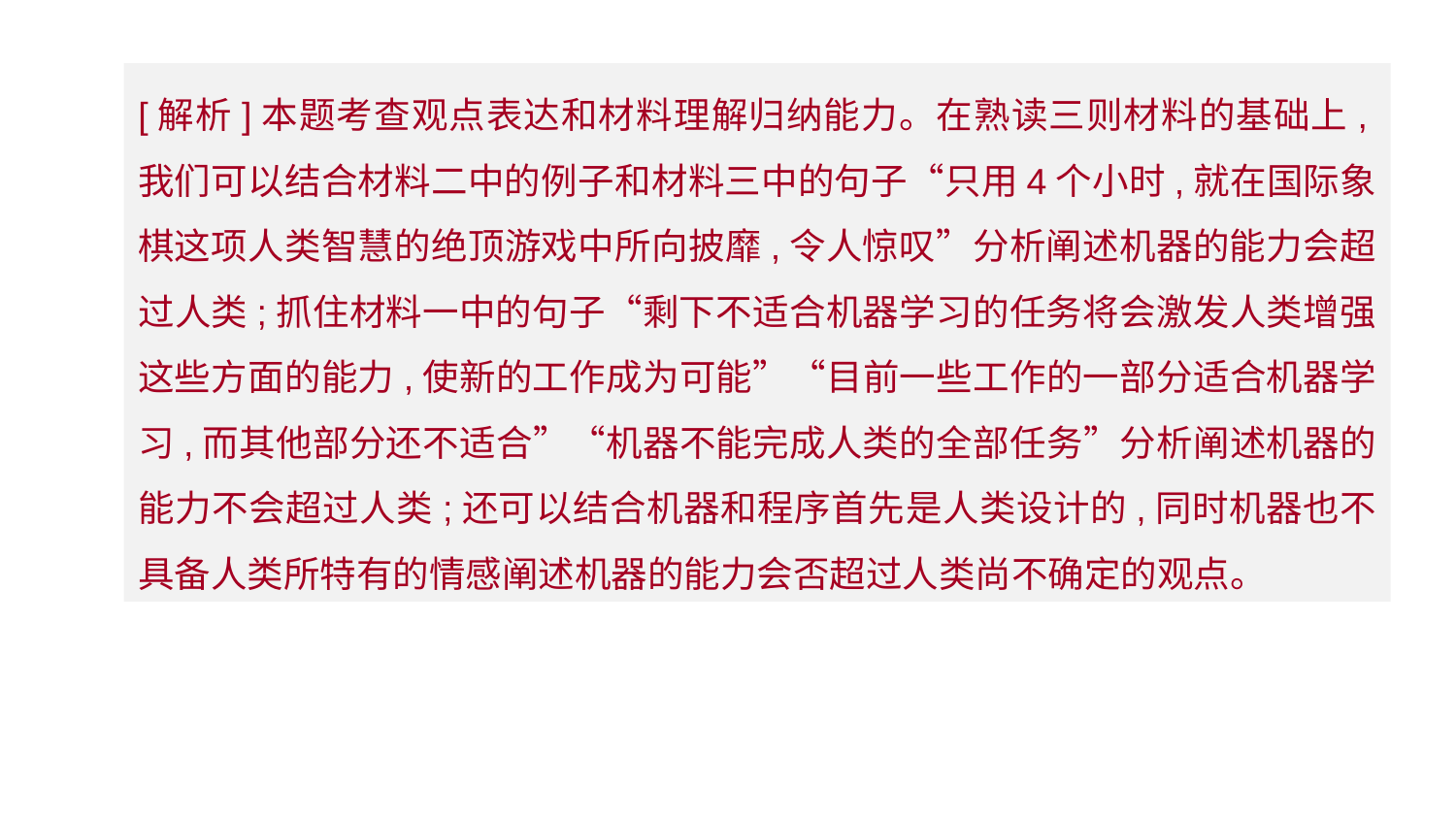

[解析]本题考查观点表达和材料理解归纳能力。在熟读三则材料的基础上,我们可以结合材料二中的例子和材料三中的句子“只用4个小时,就在国际象棋这项人类智慧的绝顶游戏中所向披靡,令人惊叹”分析阐述机器的能力会超过人类;抓住材料一中的句子“剩下不适合机器学习的任务将会激发人类增强这些方面的能力,使新的工作成为可能”“目前一些工作的一部分适合机器学习,而其他部分还不适合”“机器不能完成人类的全部任务”分析阐述机器的能力不会超过人类;还可以结合机器和程序首先是人类设计的,同时机器也不具备人类所特有的情感阐述机器的能力会否超过人类尚不确定的观点。